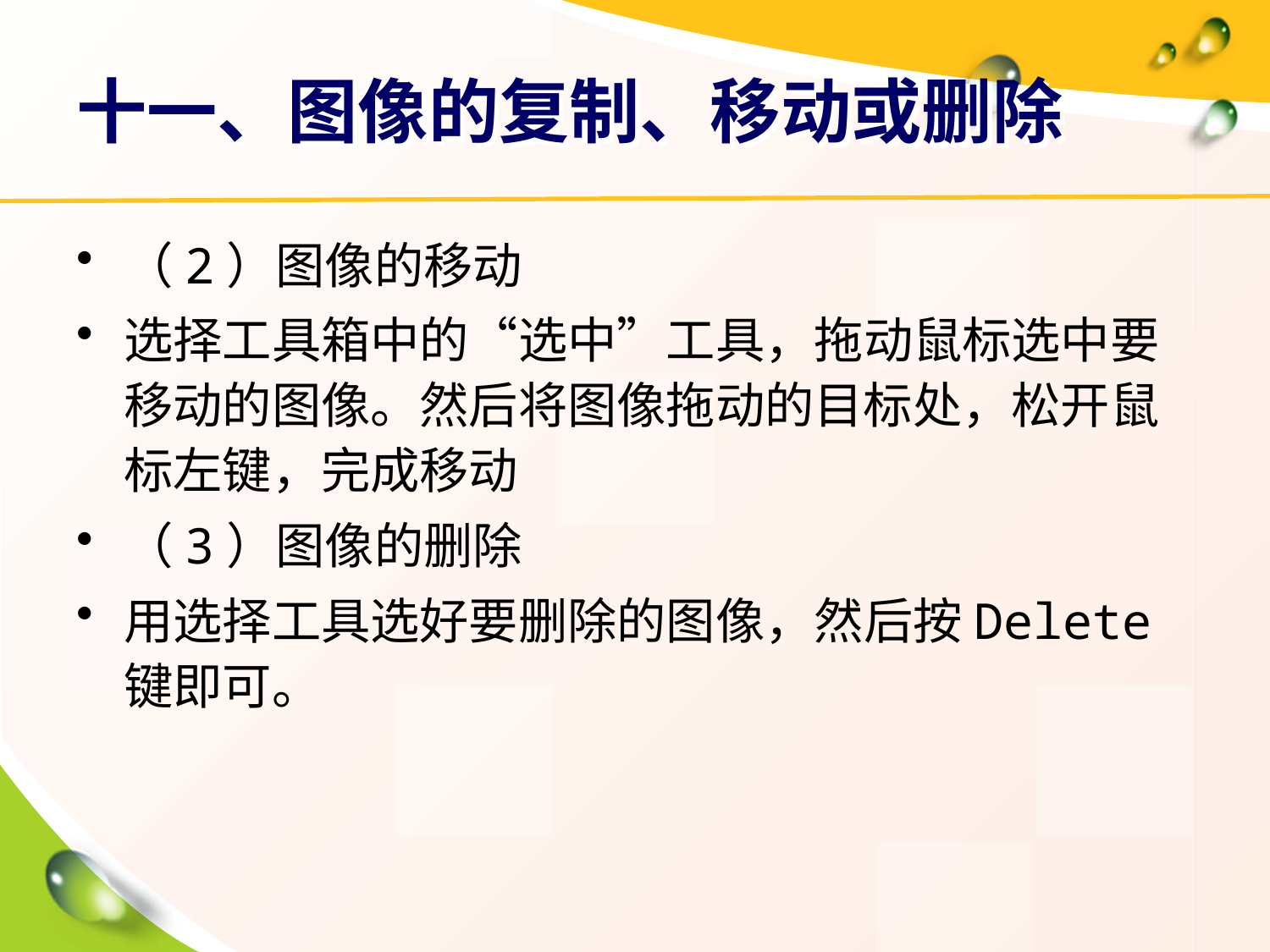

# 十一、图像的复制、移动或删除
（2）图像的移动
选择工具箱中的“选中”工具，拖动鼠标选中要移动的图像。然后将图像拖动的目标处，松开鼠标左键，完成移动
（3）图像的删除
用选择工具选好要删除的图像，然后按Delete键即可。